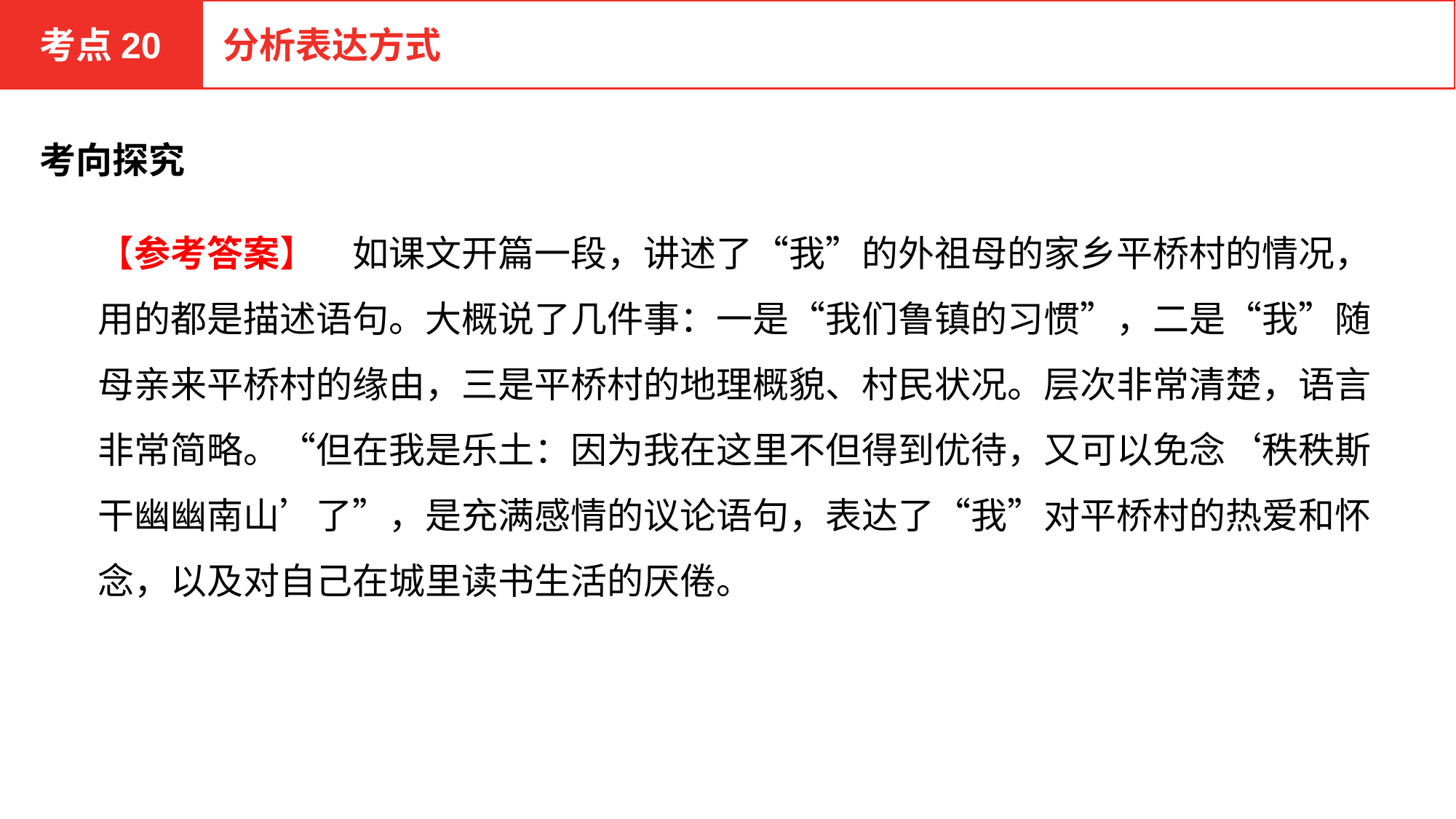

考点20
分析表达方式
考向探究

【参考答案】　如课文开篇一段，讲述了“我”的外祖母的家乡平桥村的情况，用的都是描述语句。大概说了几件事：一是“我们鲁镇的习惯”，二是“我”随母亲来平桥村的缘由，三是平桥村的地理概貌、村民状况。层次非常清楚，语言非常简略。“但在我是乐土：因为我在这里不但得到优待，又可以免念‘秩秩斯干幽幽南山’了”，是充满感情的议论语句，表达了“我”对平桥村的热爱和怀念，以及对自己在城里读书生活的厌倦。